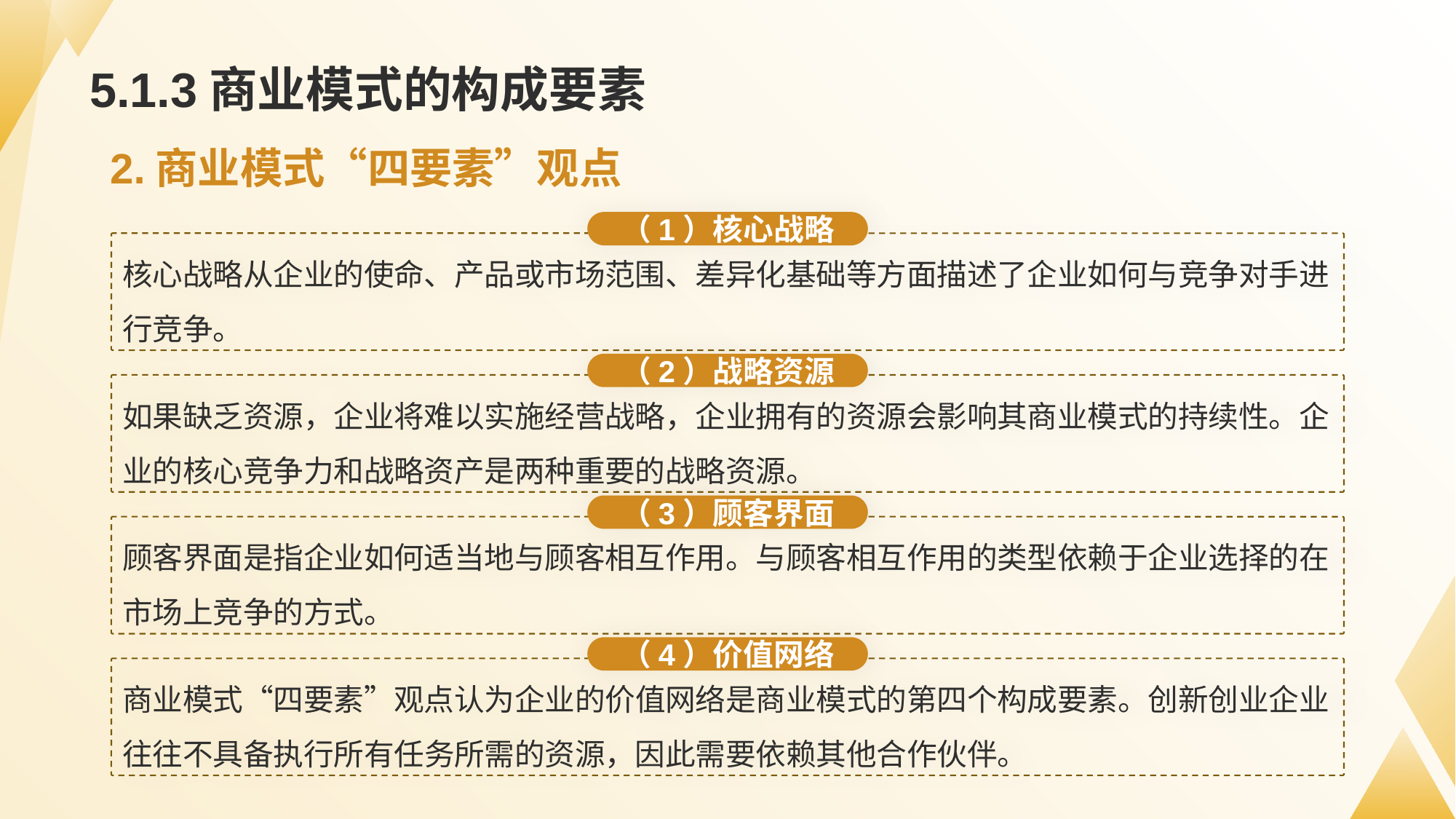

# 5.1.3商业模式的构成要素
2.商业模式“四要素”观点
（1）核心战略
核心战略从企业的使命、产品或市场范围、差异化基础等方面描述了企业如何与竞争对手进行竞争。
（2）战略资源
如果缺乏资源，企业将难以实施经营战略，企业拥有的资源会影响其商业模式的持续性。企业的核心竞争力和战略资产是两种重要的战略资源。
（3）顾客界面
顾客界面是指企业如何适当地与顾客相互作用。与顾客相互作用的类型依赖于企业选择的在市场上竞争的方式。
（4）价值网络
商业模式“四要素”观点认为企业的价值网络是商业模式的第四个构成要素。创新创业企业往往不具备执行所有任务所需的资源，因此需要依赖其他合作伙伴。